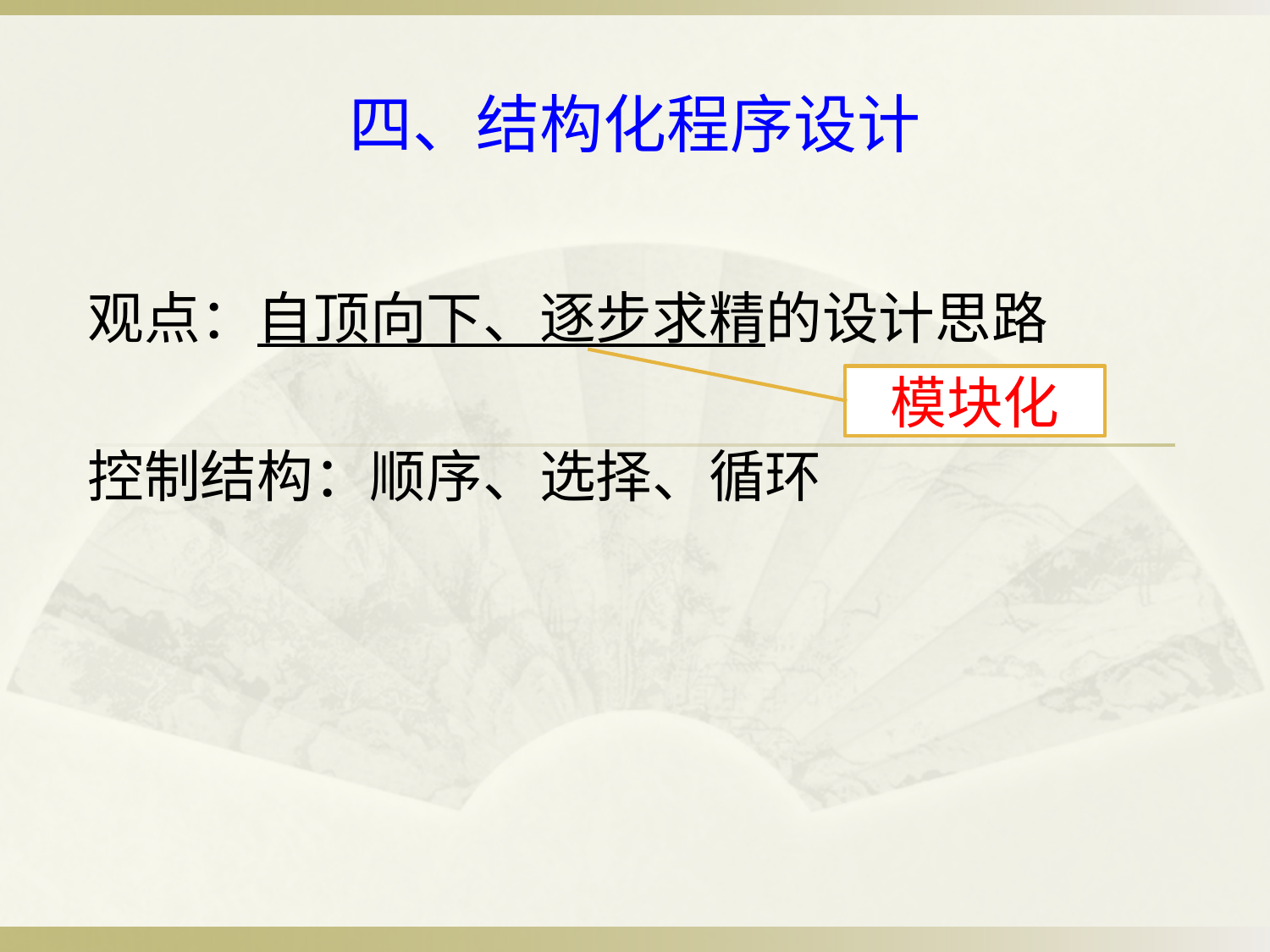

# 四、结构化程序设计
观点：自顶向下、逐步求精的设计思路

控制结构：顺序、选择、循环

模块化